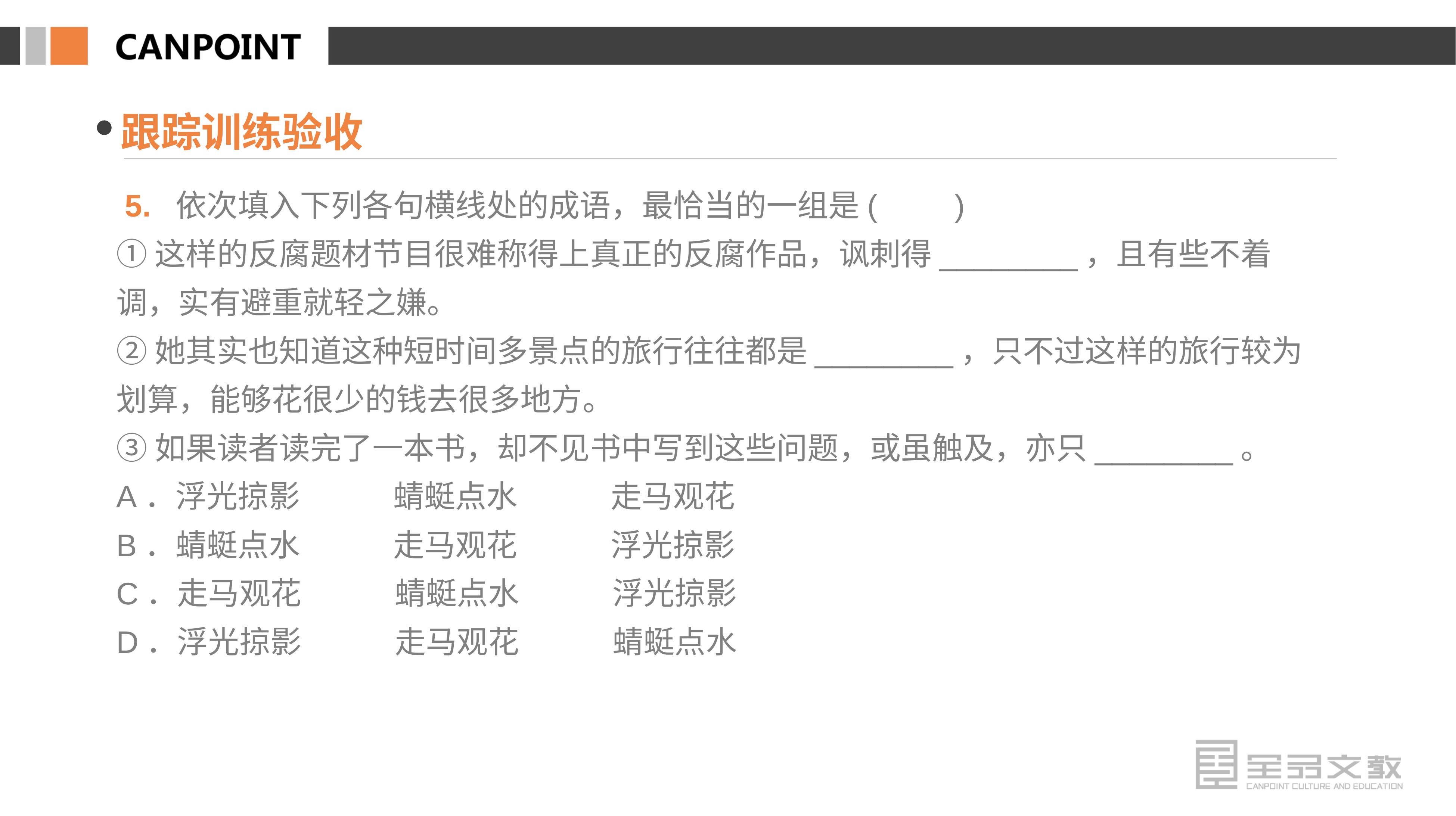

跟踪训练验收

 5.  依次填入下列各句横线处的成语，最恰当的一组是(　　)
①这样的反腐题材节目很难称得上真正的反腐作品，讽刺得________，且有些不着调，实有避重就轻之嫌。
②她其实也知道这种短时间多景点的旅行往往都是________，只不过这样的旅行较为划算，能够花很少的钱去很多地方。
③如果读者读完了一本书，却不见书中写到这些问题，或虽触及，亦只________。
A．浮光掠影　　　蜻蜓点水　　　走马观花
B．蜻蜓点水　　　走马观花　　　浮光掠影
C．走马观花　　　蜻蜓点水　　　浮光掠影
D．浮光掠影　　　走马观花　　　蜻蜓点水